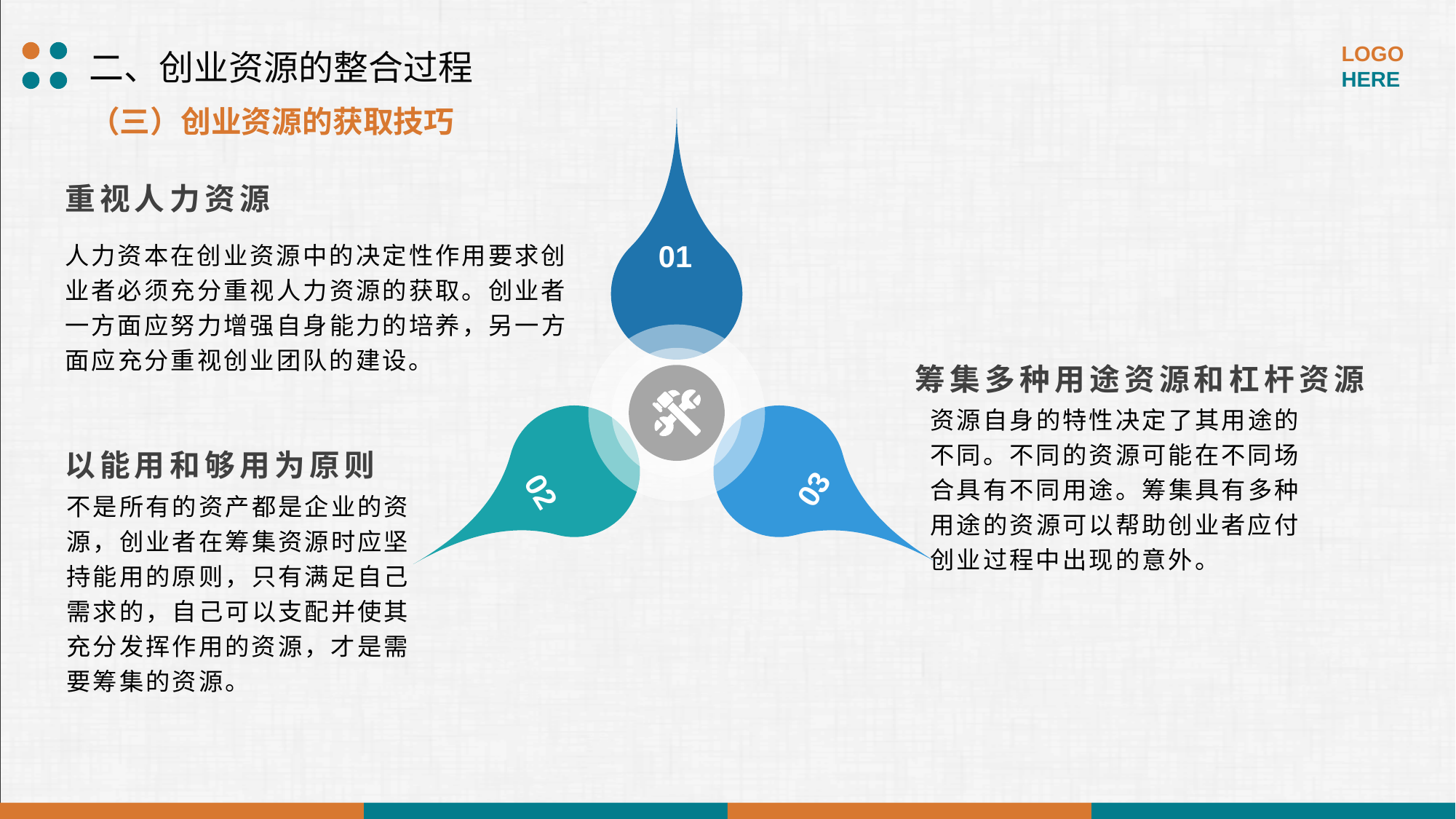

二、创业资源的整合过程
（三）创业资源的获取技巧
重视人力资源

01
人力资本在创业资源中的决定性作用要求创业者必须充分重视人力资源的获取。创业者一方面应努力增强自身能力的培养，另一方面应充分重视创业团队的建设。

筹集多种用途资源和杠杆资源

资源自身的特性决定了其用途的不同。不同的资源可能在不同场合具有不同用途。筹集具有多种用途的资源可以帮助创业者应付创业过程中出现的意外。

以能用和够用为原则
03
02
不是所有的资产都是企业的资源，创业者在筹集资源时应坚持能用的原则，只有满足自己需求的，自己可以支配并使其充分发挥作用的资源，才是需要筹集的资源。